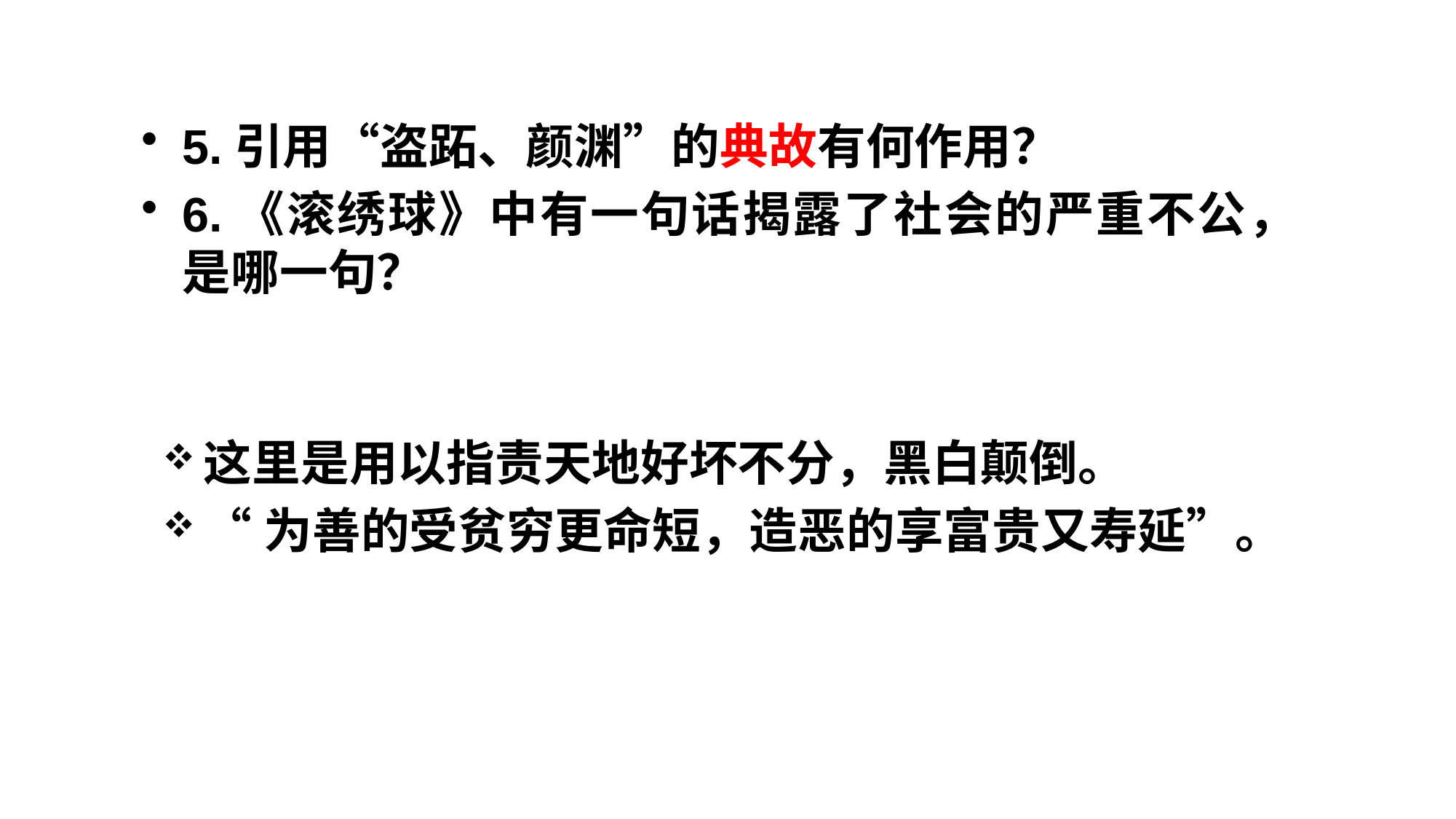

# 5.引用“盗跖、颜渊”的典故有何作用？
6.《滚绣球》中有一句话揭露了社会的严重不公，是哪一句？
这里是用以指责天地好坏不分，黑白颠倒。
“为善的受贫穷更命短，造恶的享富贵又寿延”。